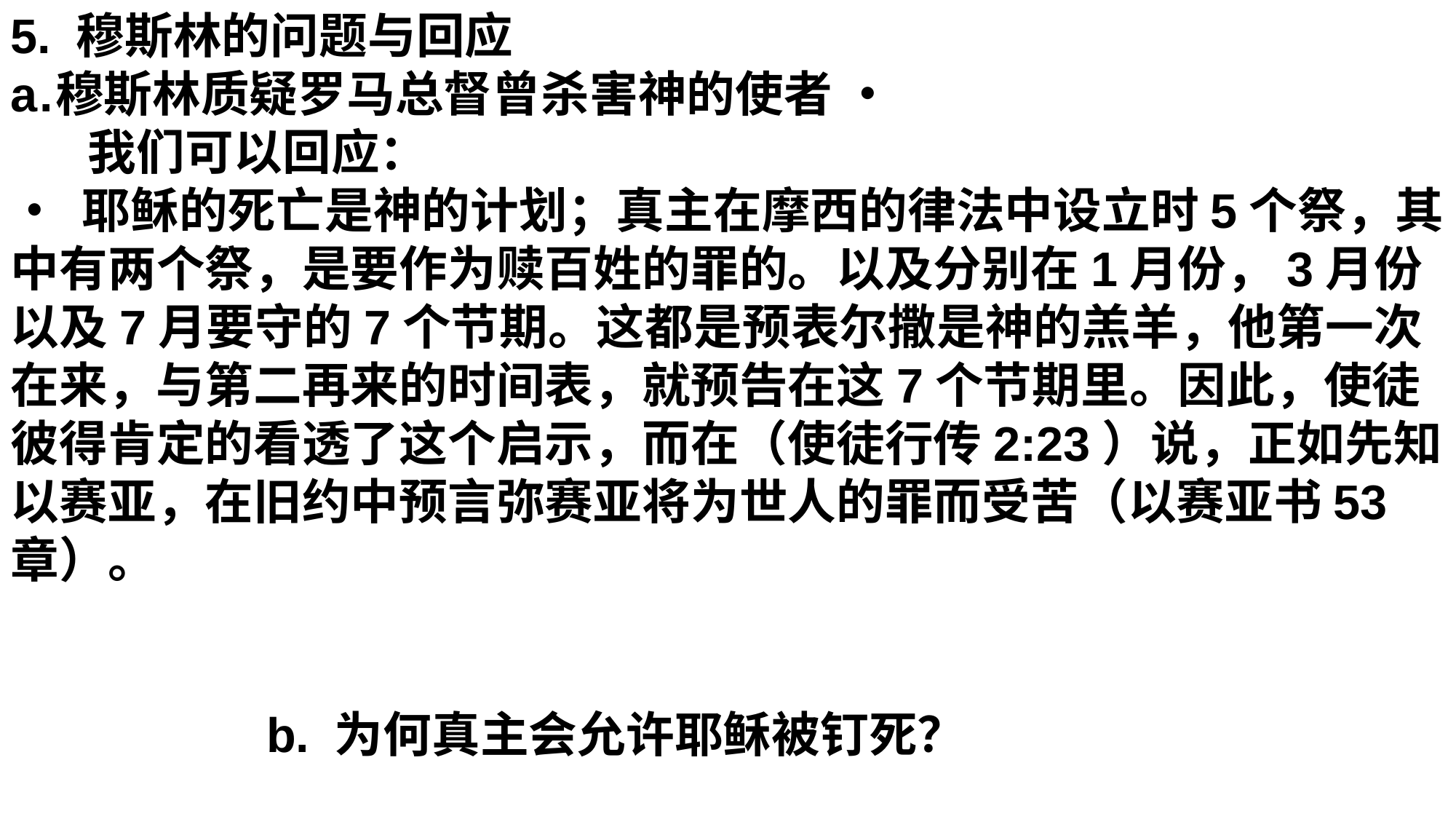

5. 穆斯林的问题与回应
穆斯林质疑罗马总督曾杀害神的使者 •                                                         我们可以回应：
• 耶稣的死亡是神的计划；真主在摩西的律法中设立时5个祭，其中有两个祭，是要作为赎百姓的罪的。以及分别在1月份，3月份以及7月要守的7个节期。这都是预表尔撒是神的羔羊，他第一次在来，与第二再来的时间表，就预告在这7个节期里。因此，使徒彼得肯定的看透了这个启示，而在（使徒行传2:23）说，正如先知以赛亚，在旧约中预言弥赛亚将为世人的罪而受苦（以赛亚书53章）。
                                                                                                                              b. 为何真主会允许耶稣被钉死？
 • 我们可以解释，基督教教义中，耶稣的死亡不是失败，而是救赎的胜利，是神计划的一部分，旨在赦免世人的罪。